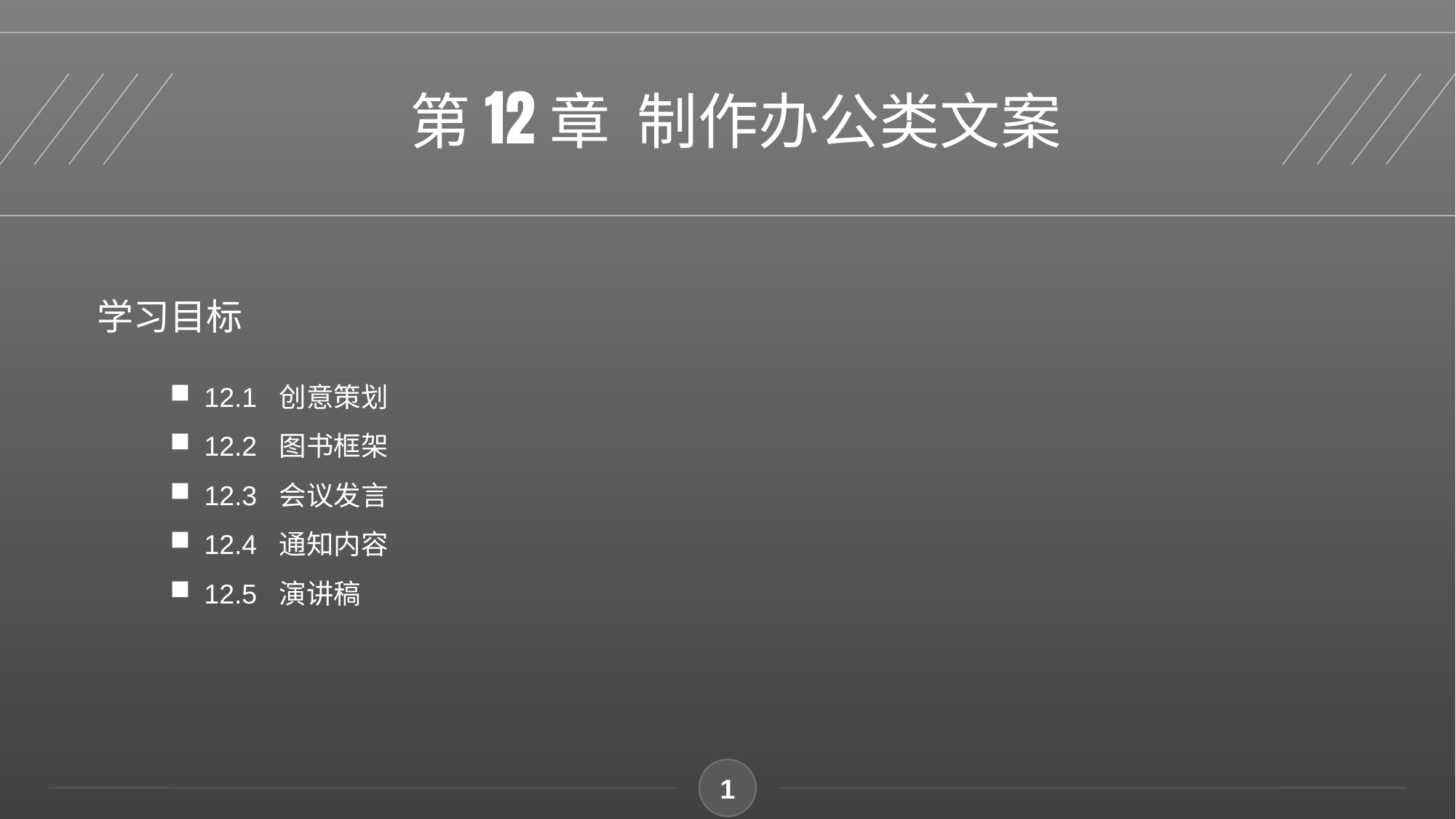

第12章  制作办公类文案

学习目标
12.1  创意策划
12.2  图书框架
12.3  会议发言
12.4  通知内容
12.5  演讲稿